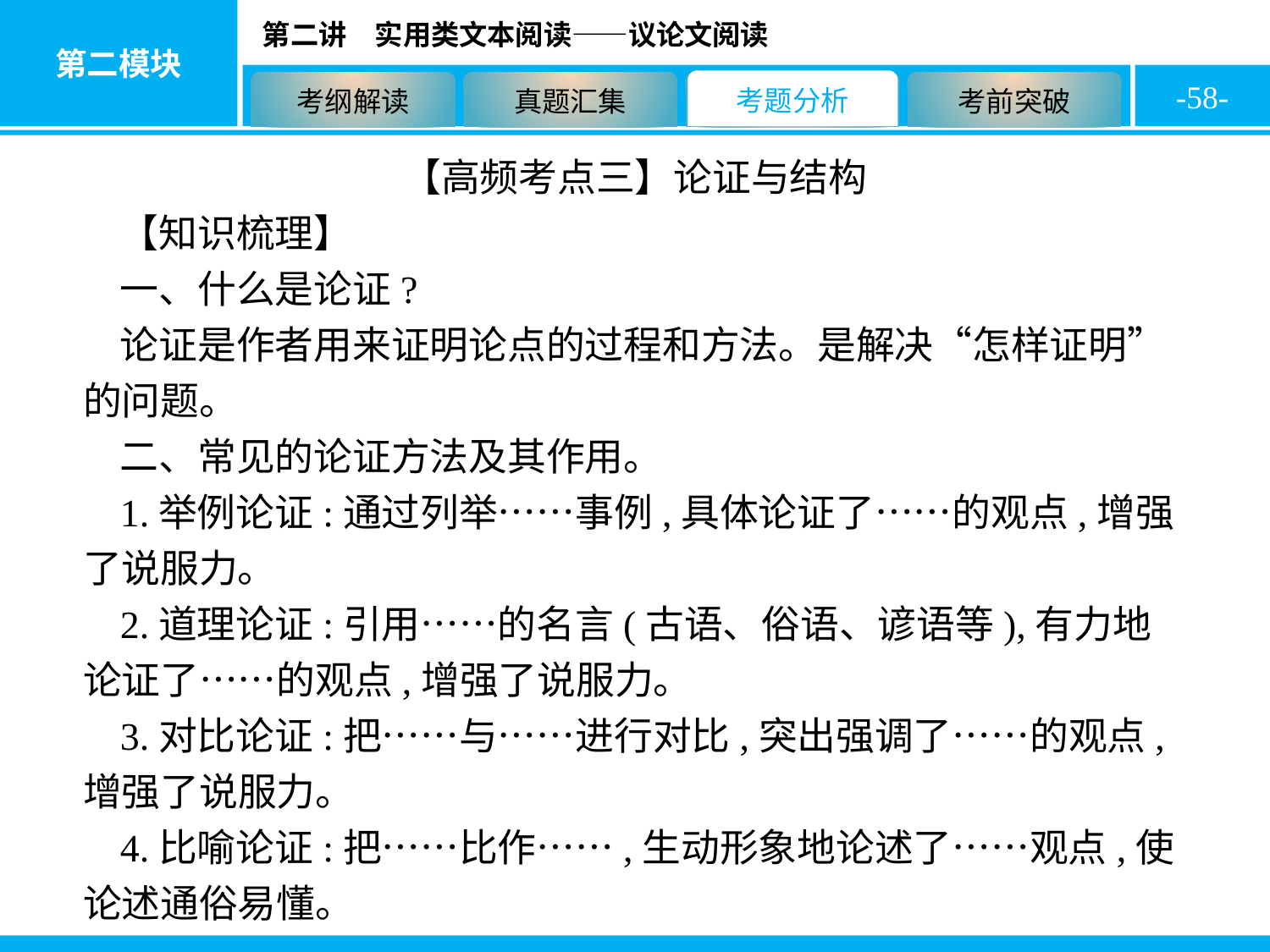

-58-
【高频考点三】论证与结构
【知识梳理】
一、什么是论证?
论证是作者用来证明论点的过程和方法。是解决“怎样证明”的问题。
二、常见的论证方法及其作用。
1.举例论证:通过列举……事例,具体论证了……的观点,增强了说服力。
2.道理论证:引用……的名言(古语、俗语、谚语等),有力地论证了……的观点,增强了说服力。
3.对比论证:把……与……进行对比,突出强调了……的观点,增强了说服力。
4.比喻论证:把……比作……,生动形象地论述了……观点,使论述通俗易懂。